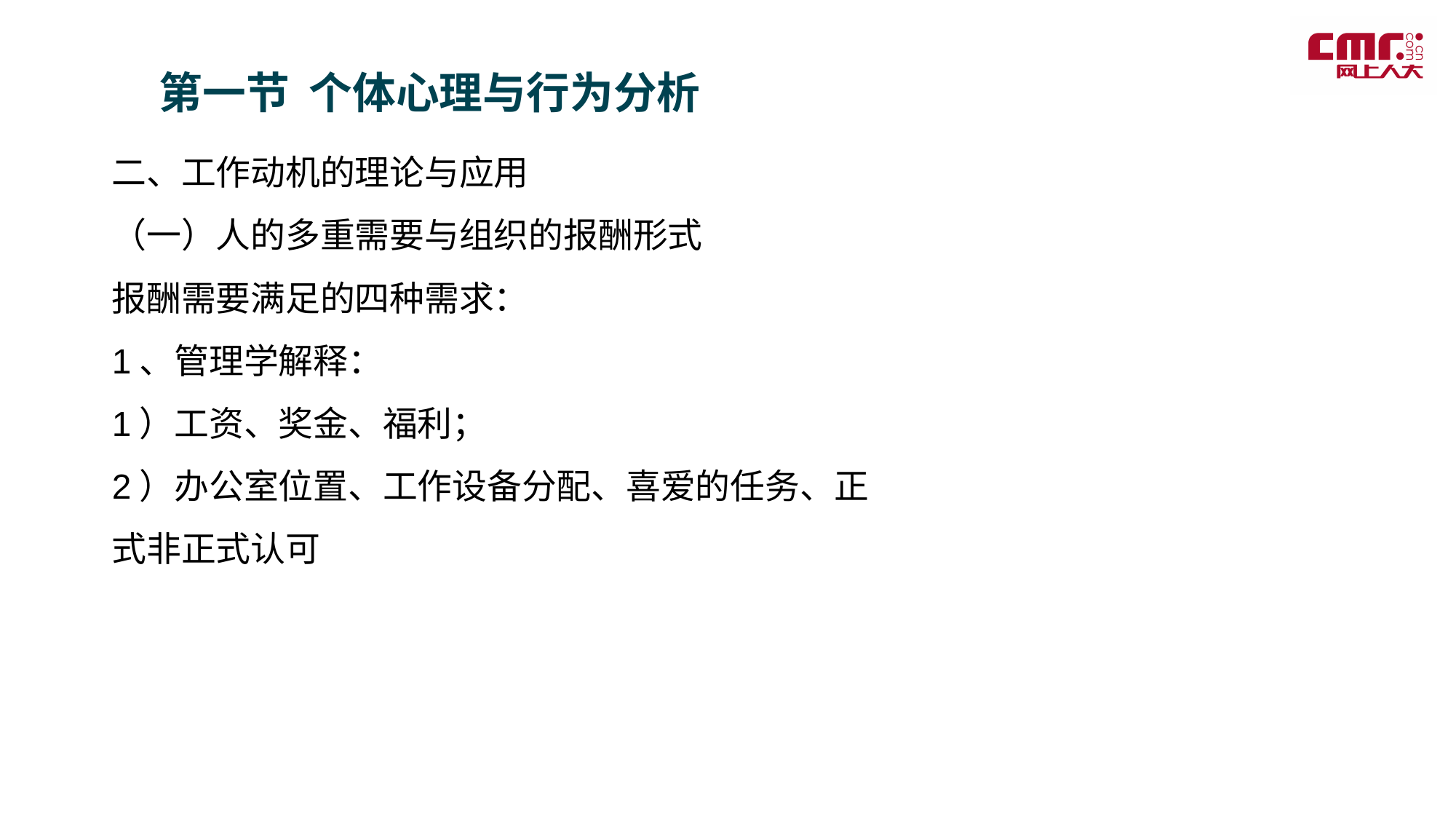

第一节  个体心理与行为分析
二、工作动机的理论与应用
（一）人的多重需要与组织的报酬形式
报酬需要满足的四种需求：
1、管理学解释：
1）工资、奖金、福利；
2）办公室位置、工作设备分配、喜爱的任务、正式非正式认可